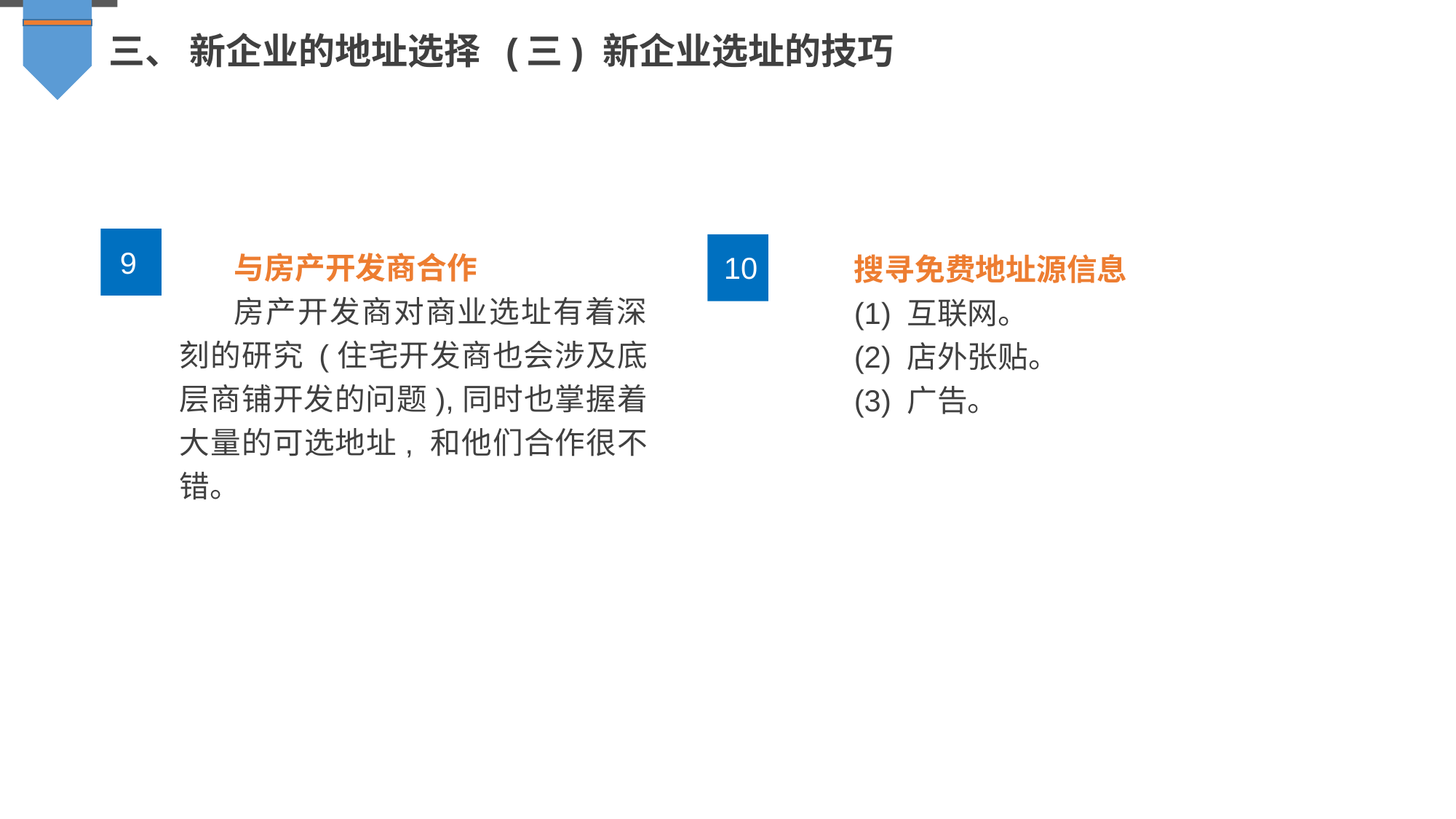

三、 新企业的地址选择  (三) 新企业选址的技巧

9
与房产开发商合作
房产开发商对商业选址有着深刻的研究 (住宅开发商也会涉及底层商铺开发的问题),同时也掌握着大量的可选地址, 和他们合作很不错。
搜寻免费地址源信息
(1) 互联网。
(2) 店外张贴。
(3) 广告。
10